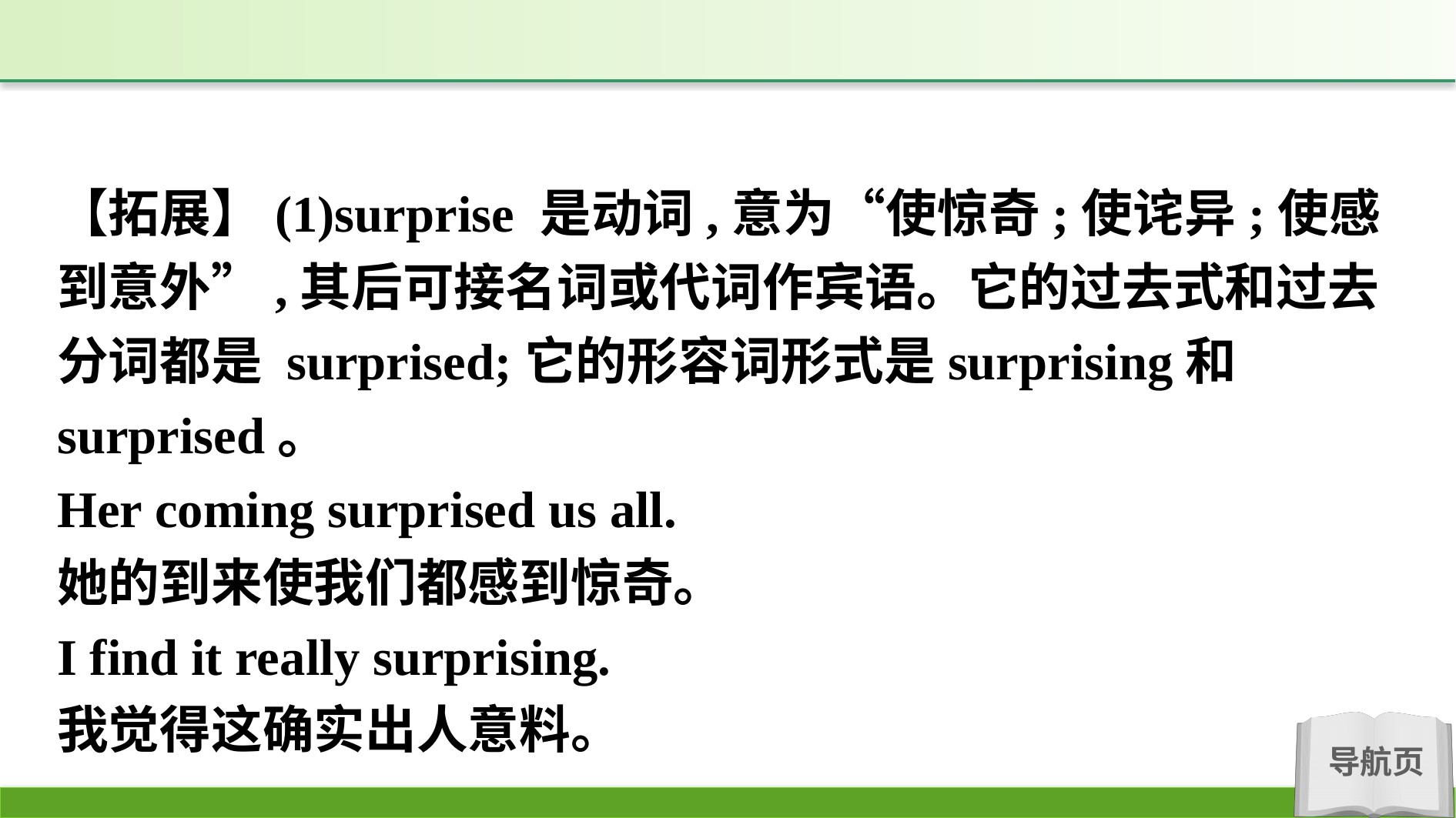

【拓展】(1)surprise 是动词,意为“使惊奇;使诧异;使感到意外”,其后可接名词或代词作宾语。它的过去式和过去分词都是 surprised;它的形容词形式是surprising和surprised。
Her coming surprised us all.
她的到来使我们都感到惊奇。
I find it really surprising.
我觉得这确实出人意料。